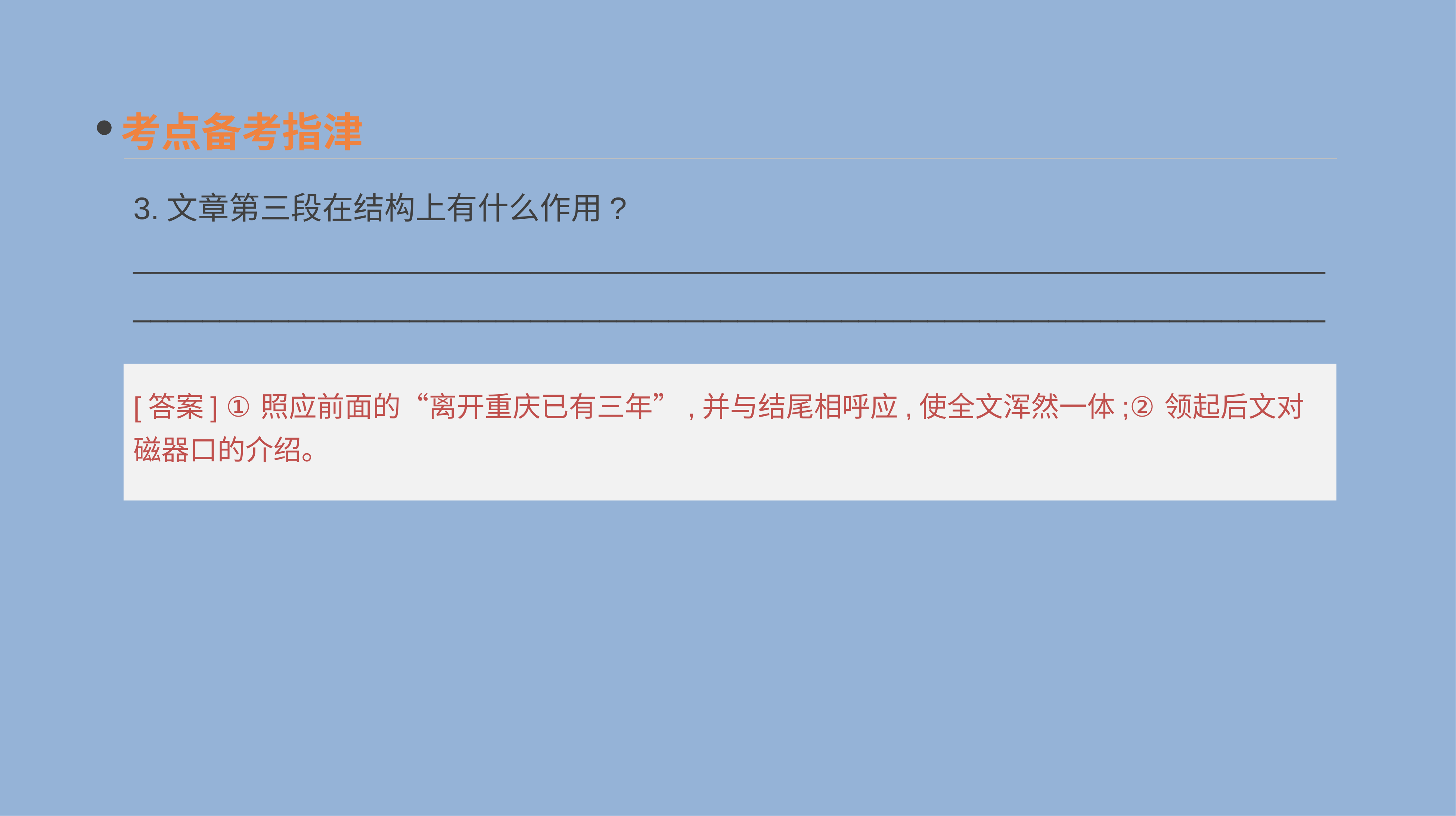

考点备考指津

3.文章第三段在结构上有什么作用?
__________________________________________________________________________________________________________________________________________________________________________

[答案] ①照应前面的“离开重庆已有三年”,并与结尾相呼应,使全文浑然一体;②领起后文对磁器口的介绍。